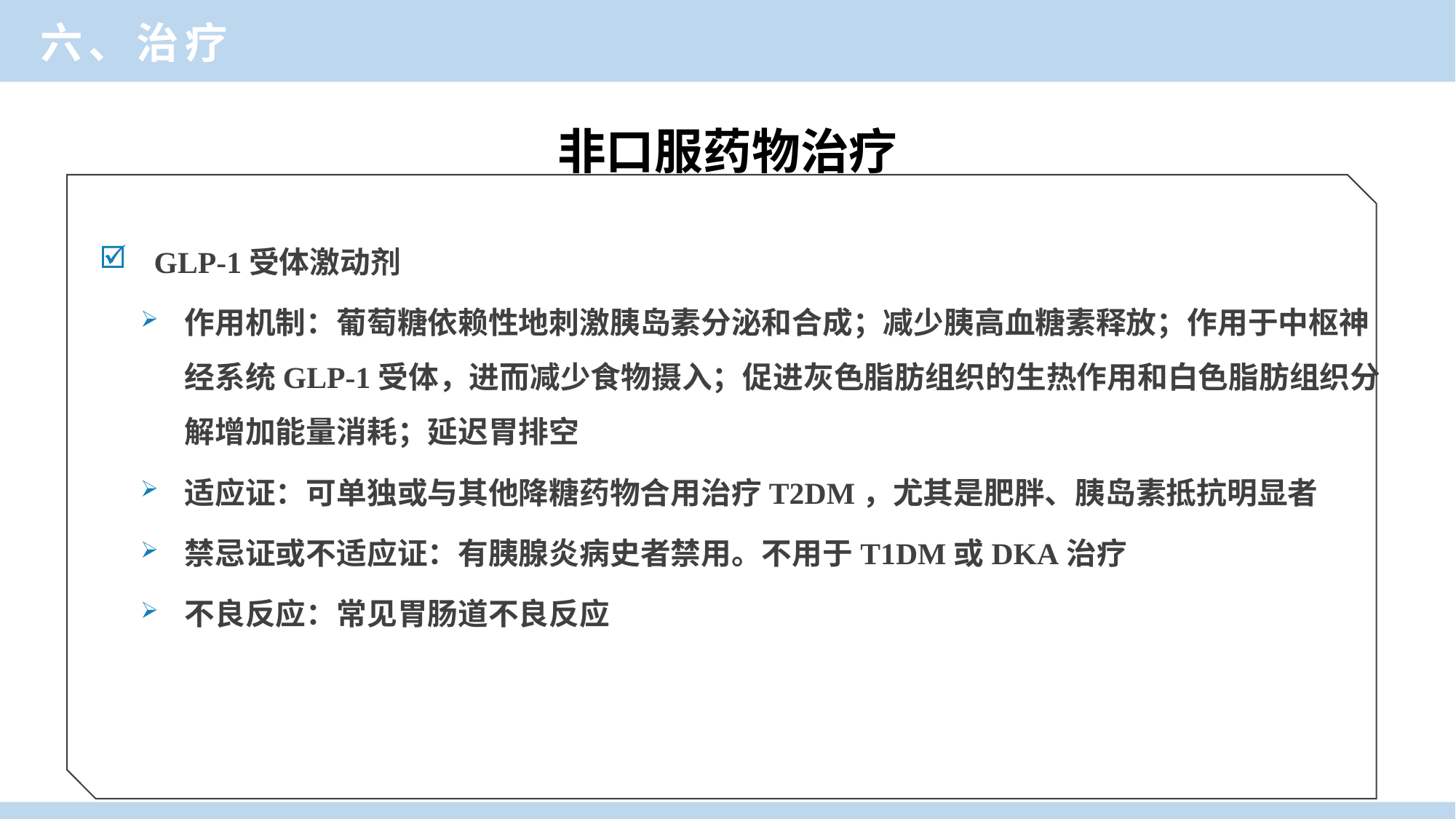

六、治疗
非口服药物治疗

GLP-1受体激动剂
作用机制：葡萄糖依赖性地刺激胰岛素分泌和合成；减少胰高血糖素释放；作用于中枢神经系统GLP-1受体，进而减少食物摄入；促进灰色脂肪组织的生热作用和白色脂肪组织分解增加能量消耗；延迟胃排空
适应证：可单独或与其他降糖药物合用治疗T2DM，尤其是肥胖、胰岛素抵抗明显者
禁忌证或不适应证：有胰腺炎病史者禁用。不用于T1DM或DKA治疗
不良反应：常见胃肠道不良反应